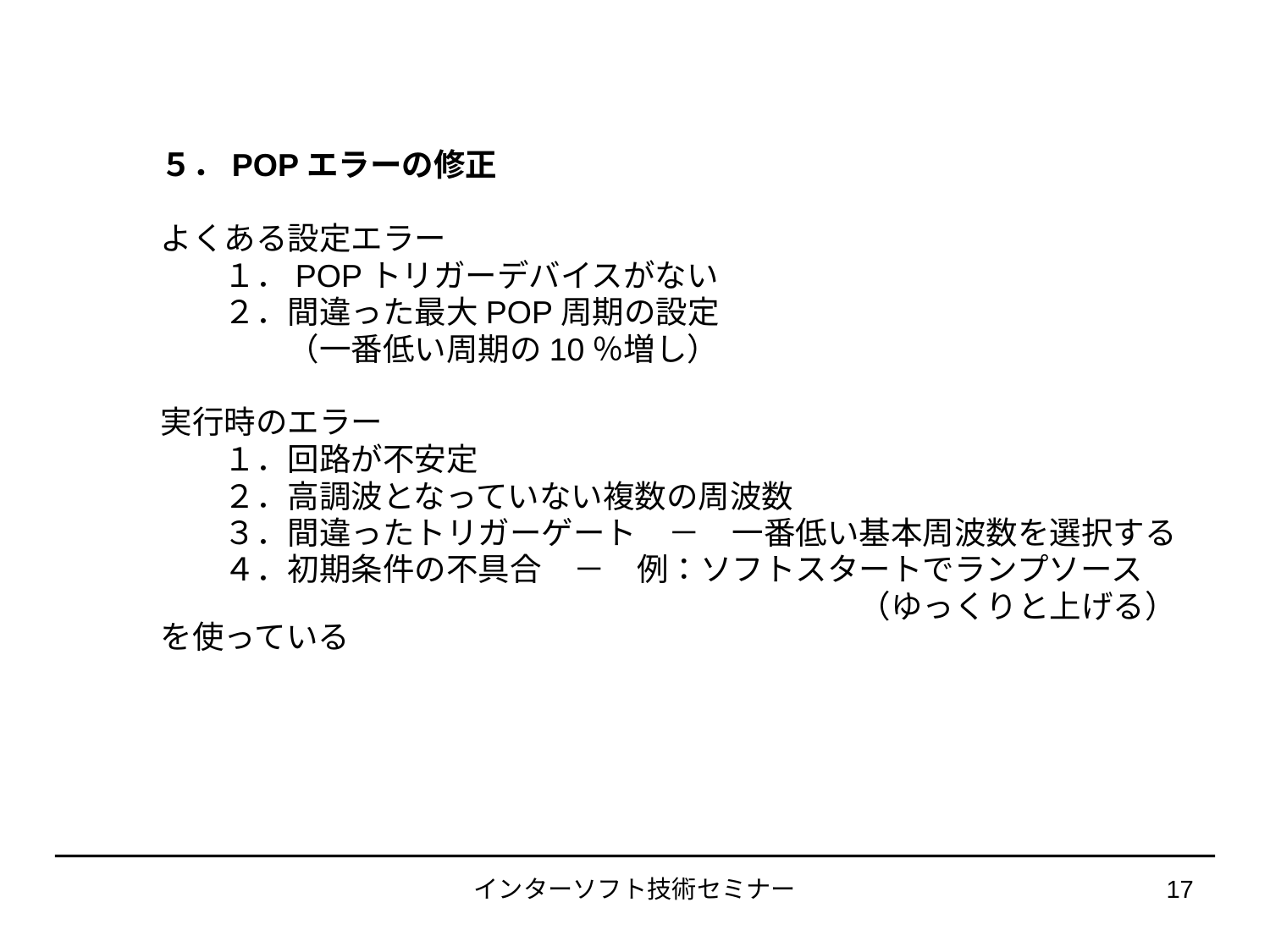

５．POPエラーの修正

よくある設定エラー
　　１．POPトリガーデバイスがない
　　２．間違った最大POP周期の設定
　　　　（一番低い周期の10％増し）

実行時のエラー
　　１．回路が不安定
　　２．高調波となっていない複数の周波数
　　３．間違ったトリガーゲート　－　一番低い基本周波数を選択する
　　４．初期条件の不具合　－　例：ソフトスタートでランプソース
　　　　　　　　　　　　　　　　　　　　　　（ゆっくりと上げる）を使っている

インターソフト技術セミナー
17